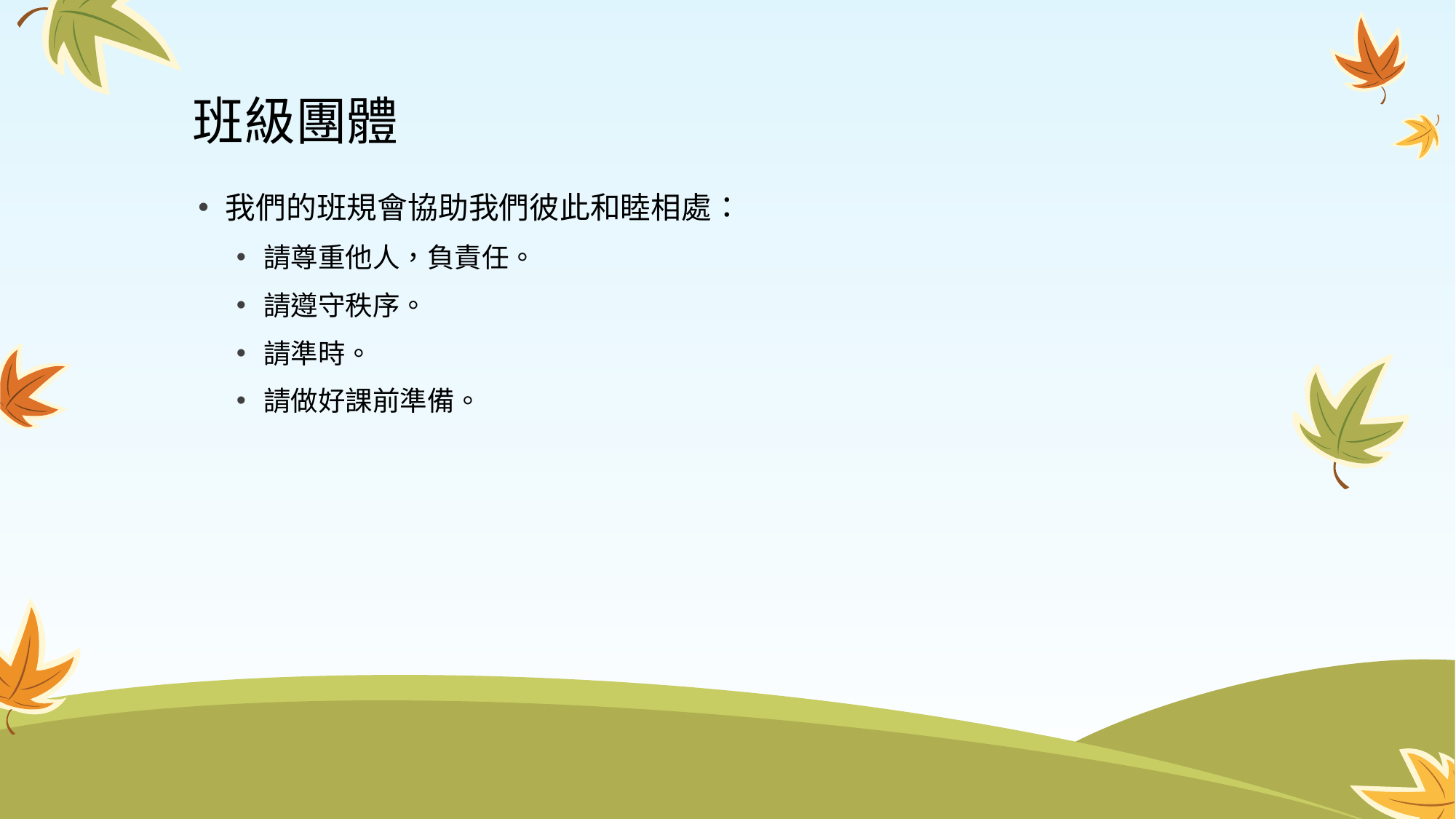

# 班級團體
我們的班規會協助我們彼此和睦相處：
請尊重他人，負責任。
請遵守秩序。
請準時。
請做好課前準備。